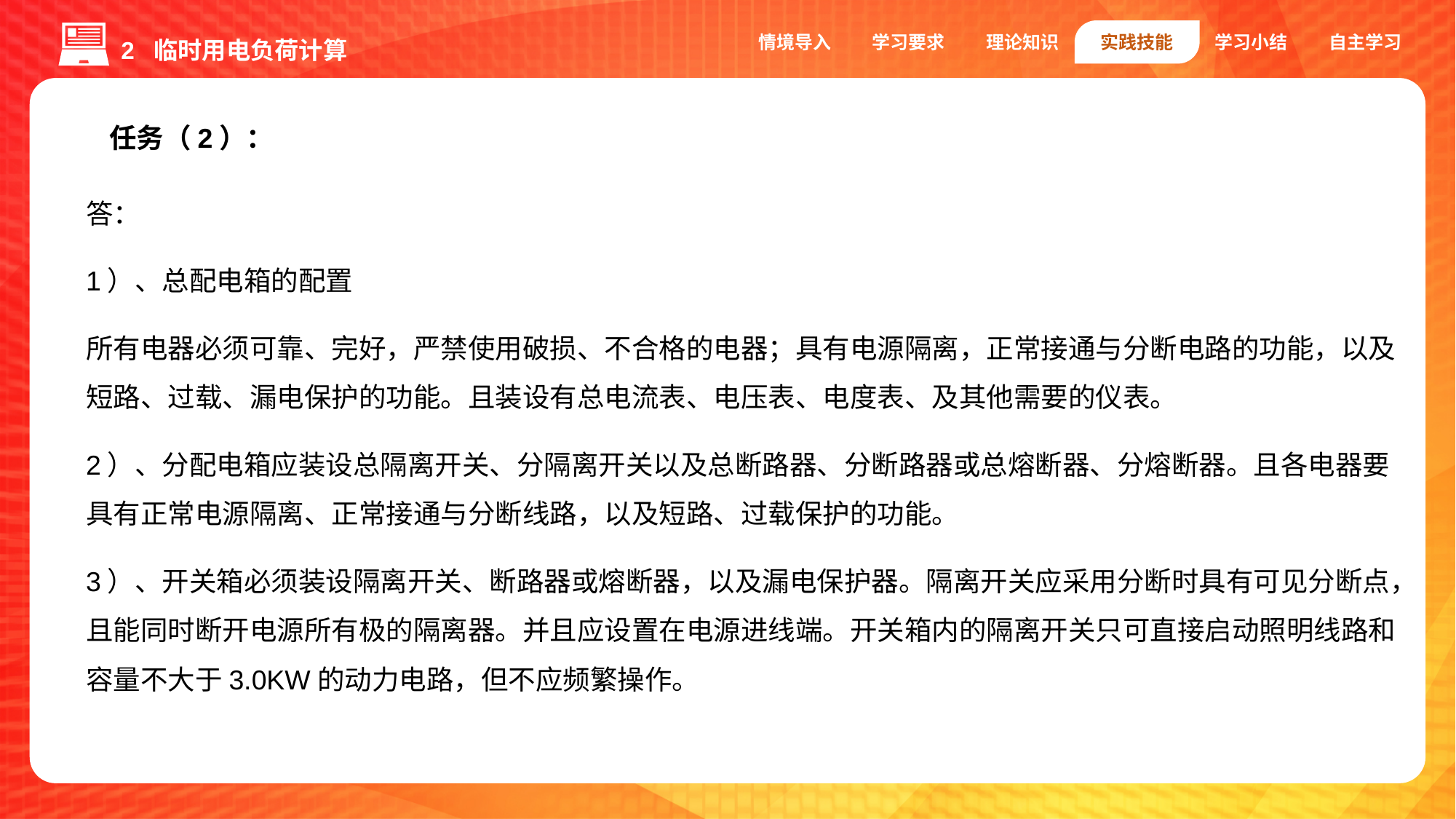

2  临时用电负荷计算
情境导入
学习要求
理论知识
实践技能
学习小结
自主学习

任务（2）：
答：
1）、总配电箱的配置
所有电器必须可靠、完好，严禁使用破损、不合格的电器；具有电源隔离，正常接通与分断电路的功能，以及短路、过载、漏电保护的功能。且装设有总电流表、电压表、电度表、及其他需要的仪表。
2）、分配电箱应装设总隔离开关、分隔离开关以及总断路器、分断路器或总熔断器、分熔断器。且各电器要具有正常电源隔离、正常接通与分断线路，以及短路、过载保护的功能。
3）、开关箱必须装设隔离开关、断路器或熔断器，以及漏电保护器。隔离开关应采用分断时具有可见分断点，且能同时断开电源所有极的隔离器。并且应设置在电源进线端。开关箱内的隔离开关只可直接启动照明线路和容量不大于3.0KW的动力电路，但不应频繁操作。